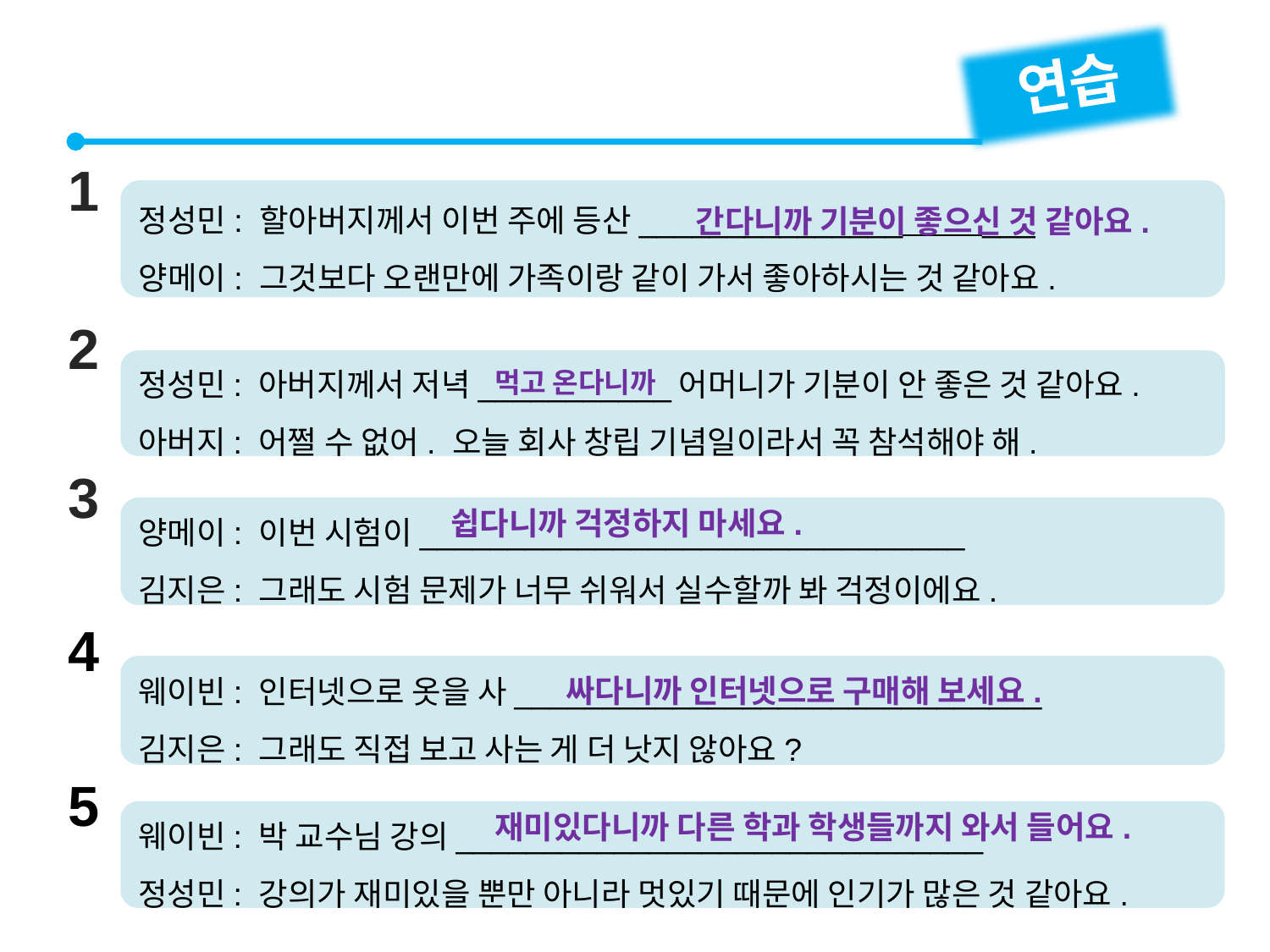

연습
1
정성민: 할아버지께서 이번 주에 등산_______________         ___
양메이: 그것보다 오랜만에 가족이랑 같이 가서 좋아하시는 것 같아요.
간다니까 기분이 좋으신 것 같아요.
2
정성민: 아버지께서 저녁___________어머니가 기분이 안 좋은 것 같아요.
아버지: 어쩔 수 없어. 오늘 회사 창립 기념일이라서 꼭 참석해야 해.
먹고 온다니까
3
양메이: 이번 시험이_______________________________
김지은: 그래도 시험 문제가 너무 쉬워서 실수할까 봐 걱정이에요.
쉽다니까 걱정하지 마세요.
4
웨이빈: 인터넷으로 옷을 사______________________________
김지은: 그래도 직접 보고 사는 게 더 낫지 않아요?
싸다니까 인터넷으로 구매해 보세요.
5
웨이빈: 박 교수님 강의______________________________
정성민: 강의가 재미있을 뿐만 아니라 멋있기 때문에 인기가 많은 것 같아요.
재미있다니까 다른 학과 학생들까지 와서 들어요.